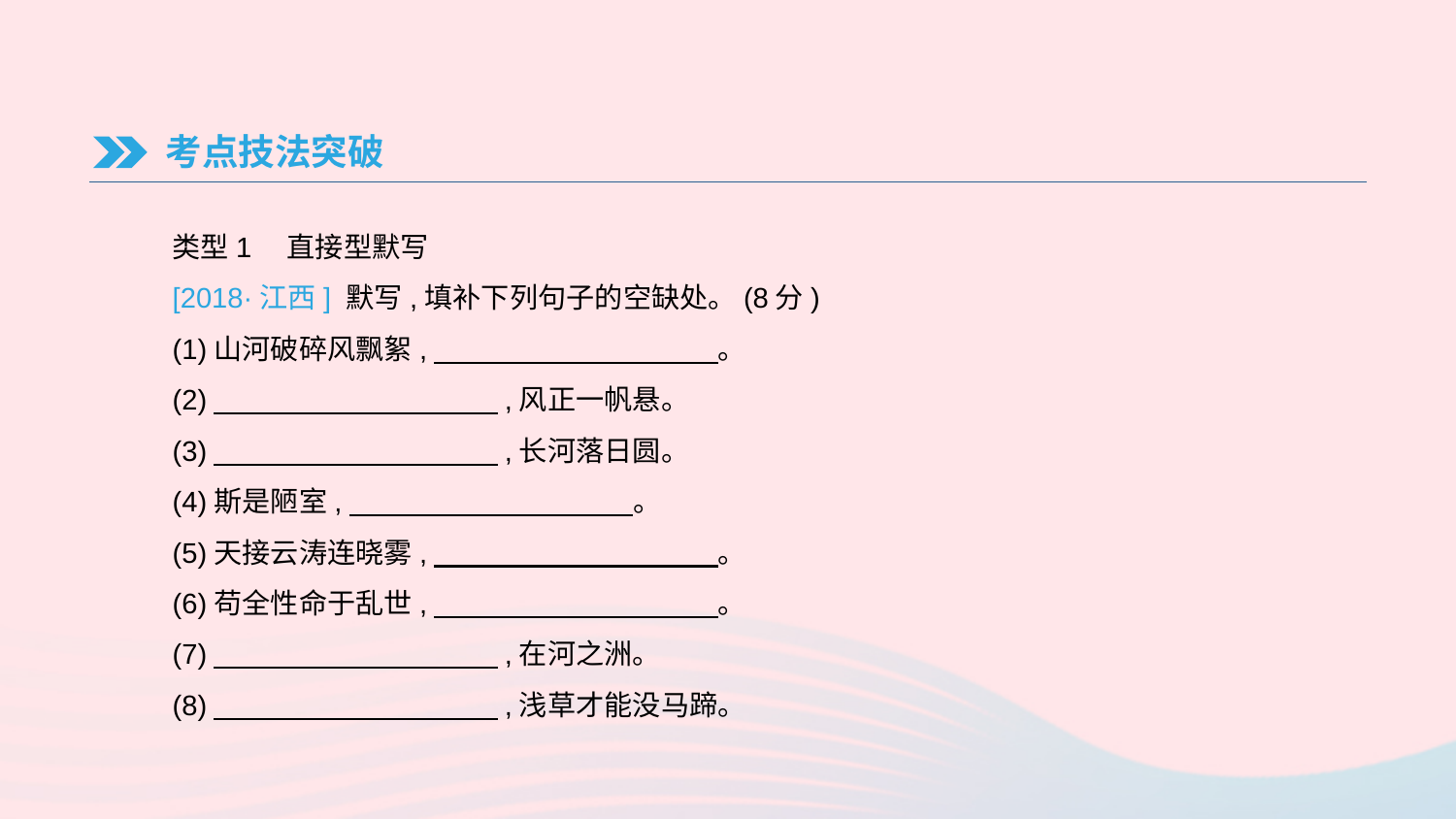

考点技法突破

类型1　直接型默写
[2018·江西] 默写,填补下列句子的空缺处。(8分)
(1)山河破碎风飘絮,　　　　　　　　　　。
(2)　　　　　　　　　　,风正一帆悬。
(3)　　　　　　　　　　,长河落日圆。
(4)斯是陋室,　　　　　　　　　　。
(5)天接云涛连晓雾,　　　　　　　　　　。
(6)苟全性命于乱世,　　　　　　　　　　。
(7)　　　　　　　　　　,在河之洲。
(8)　　　　　　　　　　,浅草才能没马蹄。